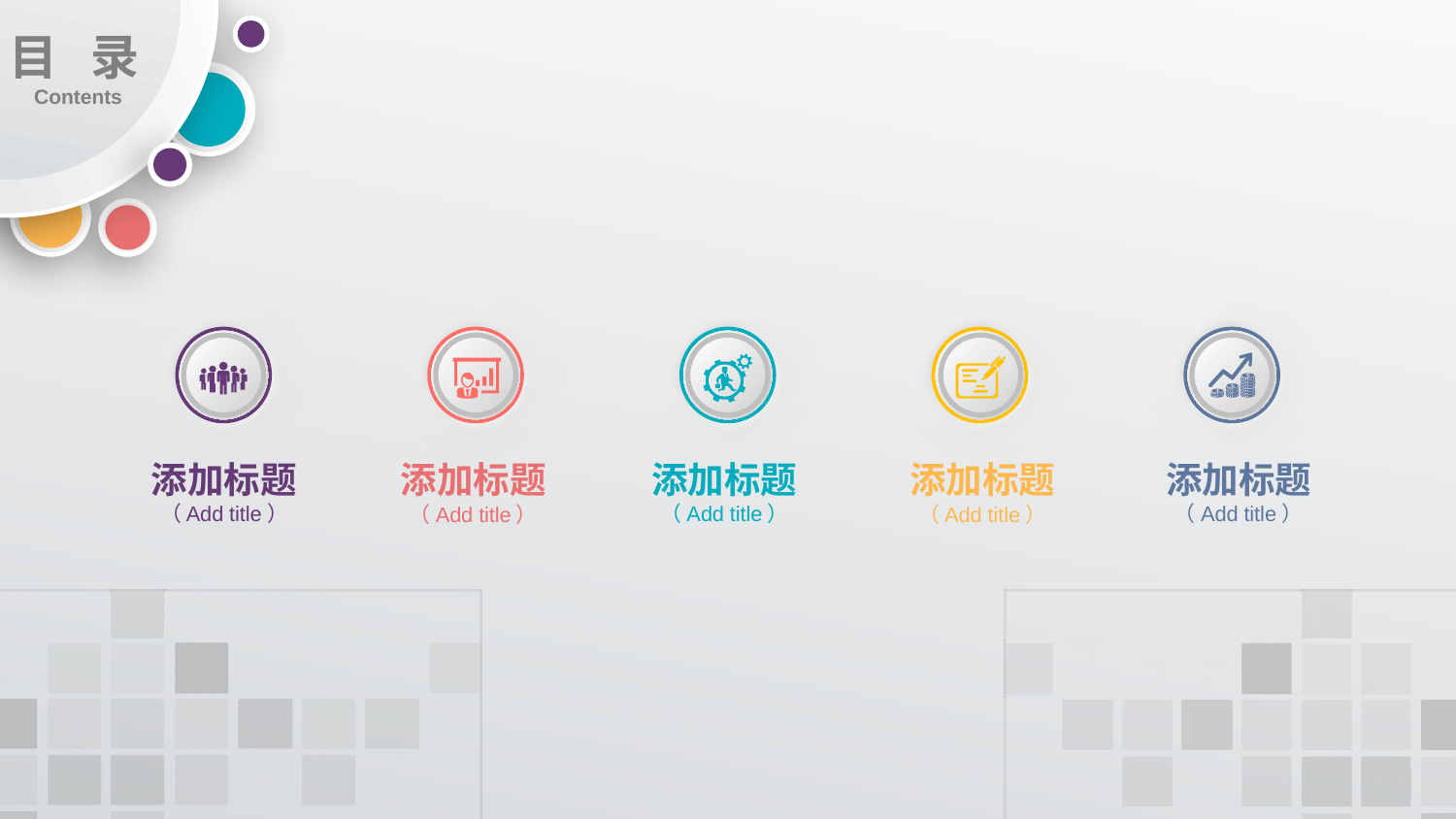

目   录
Contents

添加标题
（Add title）
添加标题
（Add title）
添加标题
（Add title）
添加标题
（Add title）
添加标题
（Add title）